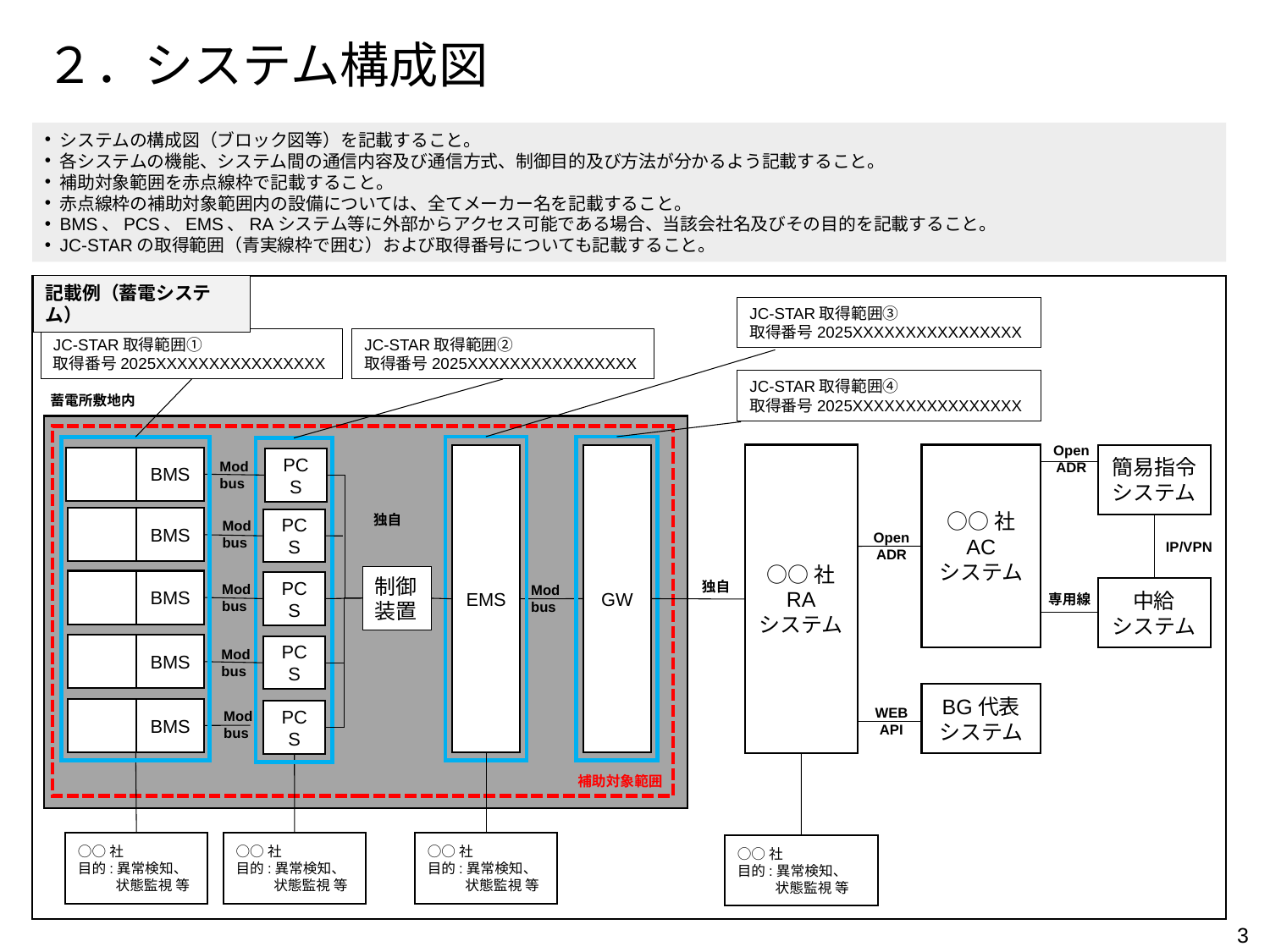

# ２．システム構成図
システムの構成図（ブロック図等）を記載すること。
各システムの機能、システム間の通信内容及び通信方式、制御目的及び方法が分かるよう記載すること。
補助対象範囲を赤点線枠で記載すること。
赤点線枠の補助対象範囲内の設備については、全てメーカー名を記載すること。
BMS、PCS、EMS、RAシステム等に外部からアクセス可能である場合、当該会社名及びその目的を記載すること。
JC-STARの取得範囲（青実線枠で囲む）および取得番号についても記載すること。
記載例（蓄電システム）

JC-STAR取得範囲③
取得番号2025XXXXXXXXXXXXXXXX
JC-STAR取得範囲①
取得番号2025XXXXXXXXXXXXXXXX
JC-STAR取得範囲②
取得番号2025XXXXXXXXXXXXXXXX
JC-STAR取得範囲➃
取得番号2025XXXXXXXXXXXXXXXX
蓄電所敷地内

Open
ADR

○○社
RA
システム
○○社
AC
システム
簡易指令
システム
GW
EMS
BMS

PCS
Mod
bus
独自
BMS

PCS
Mod
bus
Open
ADR
IP/VPN
制御
装置
BMS

独自
PCS
Mod
bus
Mod
bus
中給
システム
専用線
BMS

PCS
Mod
bus
BG代表
システム
WEB
API
BMS

PCS
Mod
bus
補助対象範囲
○○社
目的:異常検知、
　　   状態監視 等
○○社
目的:異常検知、
　　   状態監視 等
○○社
目的:異常検知、
　　   状態監視 等
○○社
目的:異常検知、
　　   状態監視 等